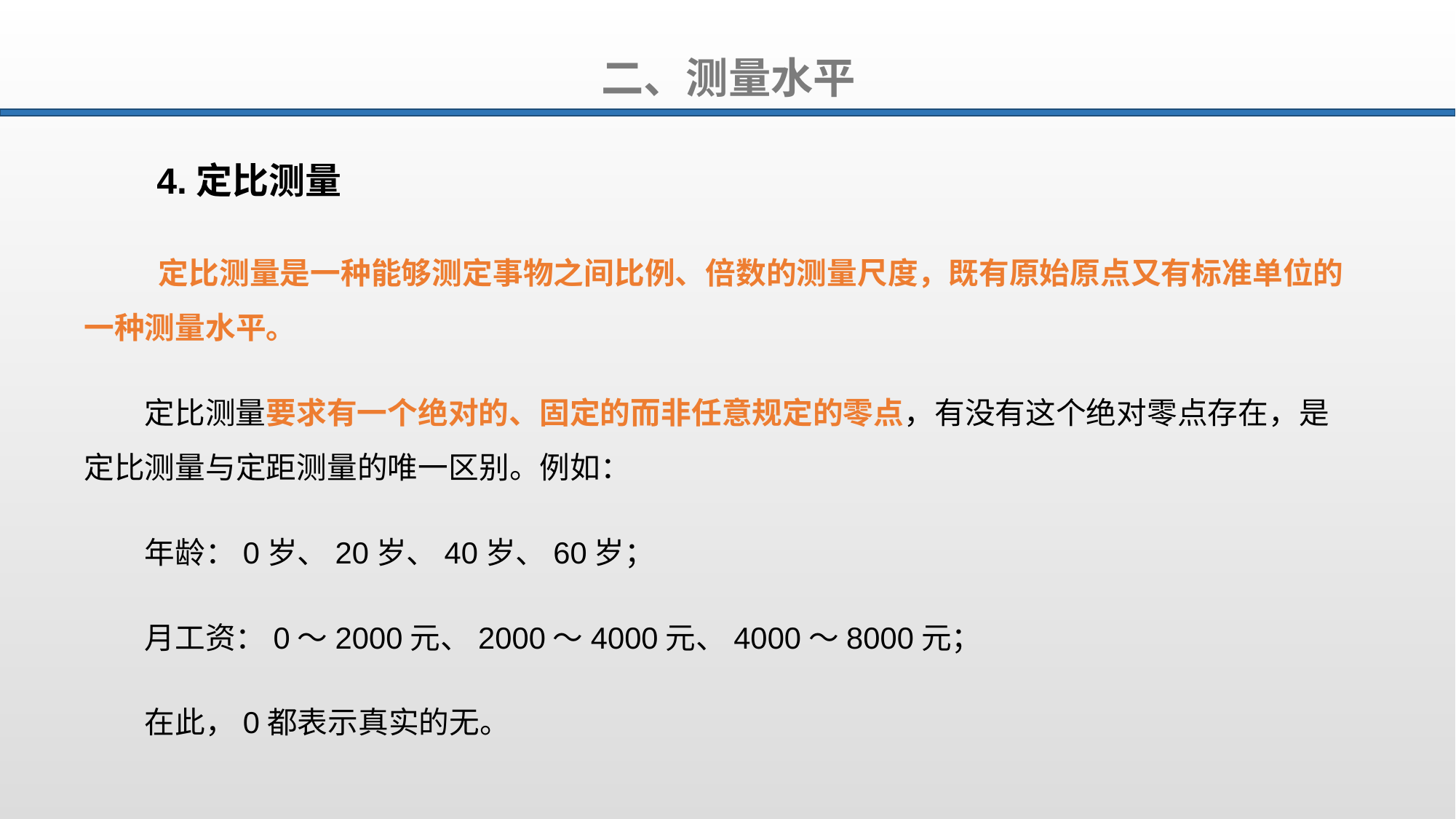

二、测量水平

4.定比测量
 定比测量是一种能够测定事物之间比例、倍数的测量尺度，既有原始原点又有标准单位的一种测量水平。
定比测量要求有一个绝对的、固定的而非任意规定的零点，有没有这个绝对零点存在，是定比测量与定距测量的唯一区别。例如：
年龄：0岁、20岁、40岁、60岁；
月工资：0～2000元、2000～4000元、4000～8000元；
在此，0都表示真实的无。